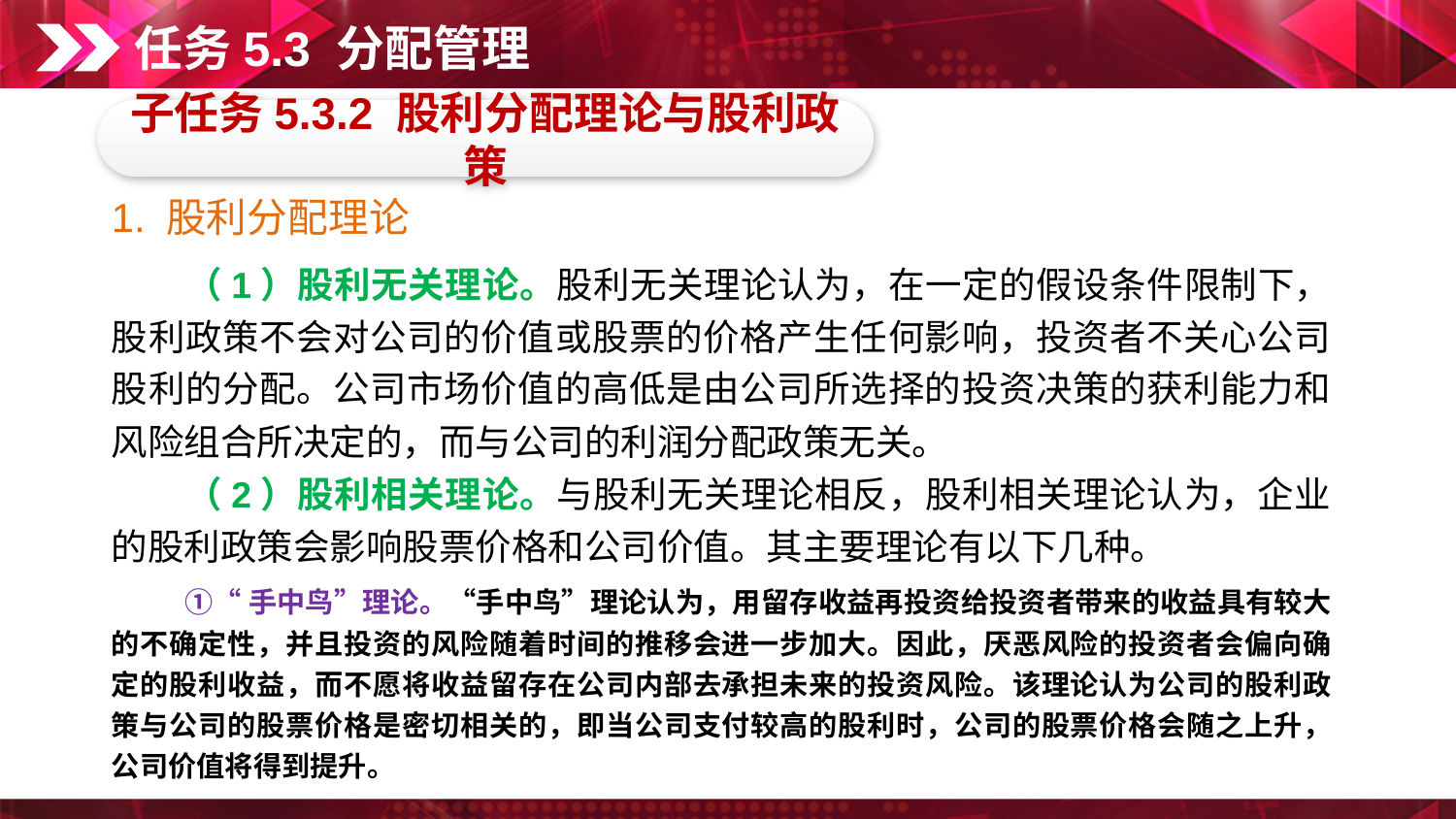

任务5.3 分配管理

子任务5.3.2 股利分配理论与股利政策
1. 股利分配理论
　　（1）股利无关理论。股利无关理论认为，在一定的假设条件限制下，股利政策不会对公司的价值或股票的价格产生任何影响，投资者不关心公司股利的分配。公司市场价值的高低是由公司所选择的投资决策的获利能力和风险组合所决定的，而与公司的利润分配政策无关。
　　（2）股利相关理论。与股利无关理论相反，股利相关理论认为，企业的股利政策会影响股票价格和公司价值。其主要理论有以下几种。
　　①“ 手中鸟”理论。“手中鸟”理论认为，用留存收益再投资给投资者带来的收益具有较大的不确定性，并且投资的风险随着时间的推移会进一步加大。因此，厌恶风险的投资者会偏向确定的股利收益，而不愿将收益留存在公司内部去承担未来的投资风险。该理论认为公司的股利政策与公司的股票价格是密切相关的，即当公司支付较高的股利时，公司的股票价格会随之上升，公司价值将得到提升。